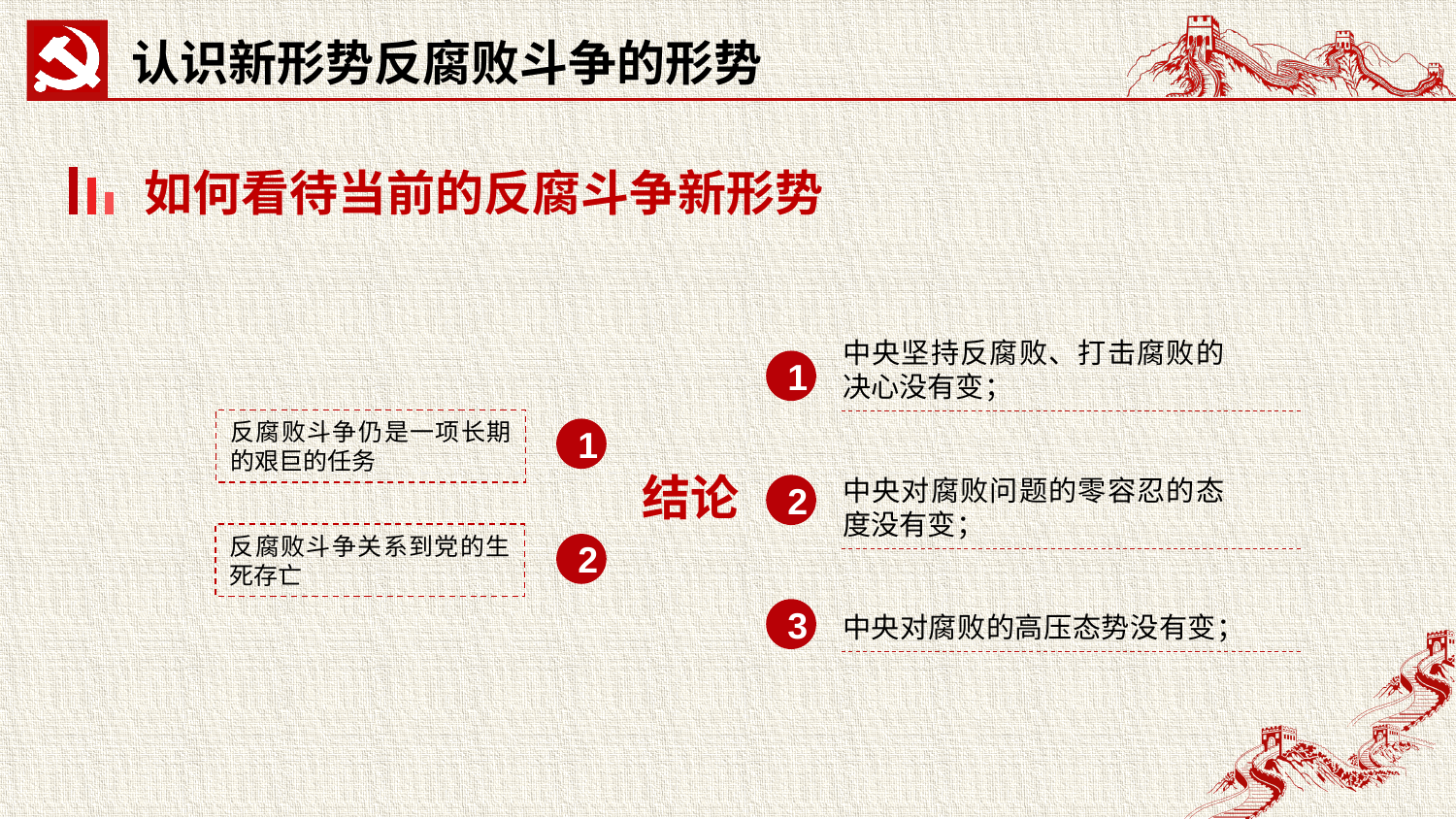

认识新形势反腐败斗争的形势
如何看待当前的反腐斗争新形势
中央坚持反腐败、打击腐败的决心没有变；
1
反腐败斗争仍是一项长期的艰巨的任务
1
结论
中央对腐败问题的零容忍的态度没有变；
2
反腐败斗争关系到党的生死存亡
2
3
中央对腐败的高压态势没有变；